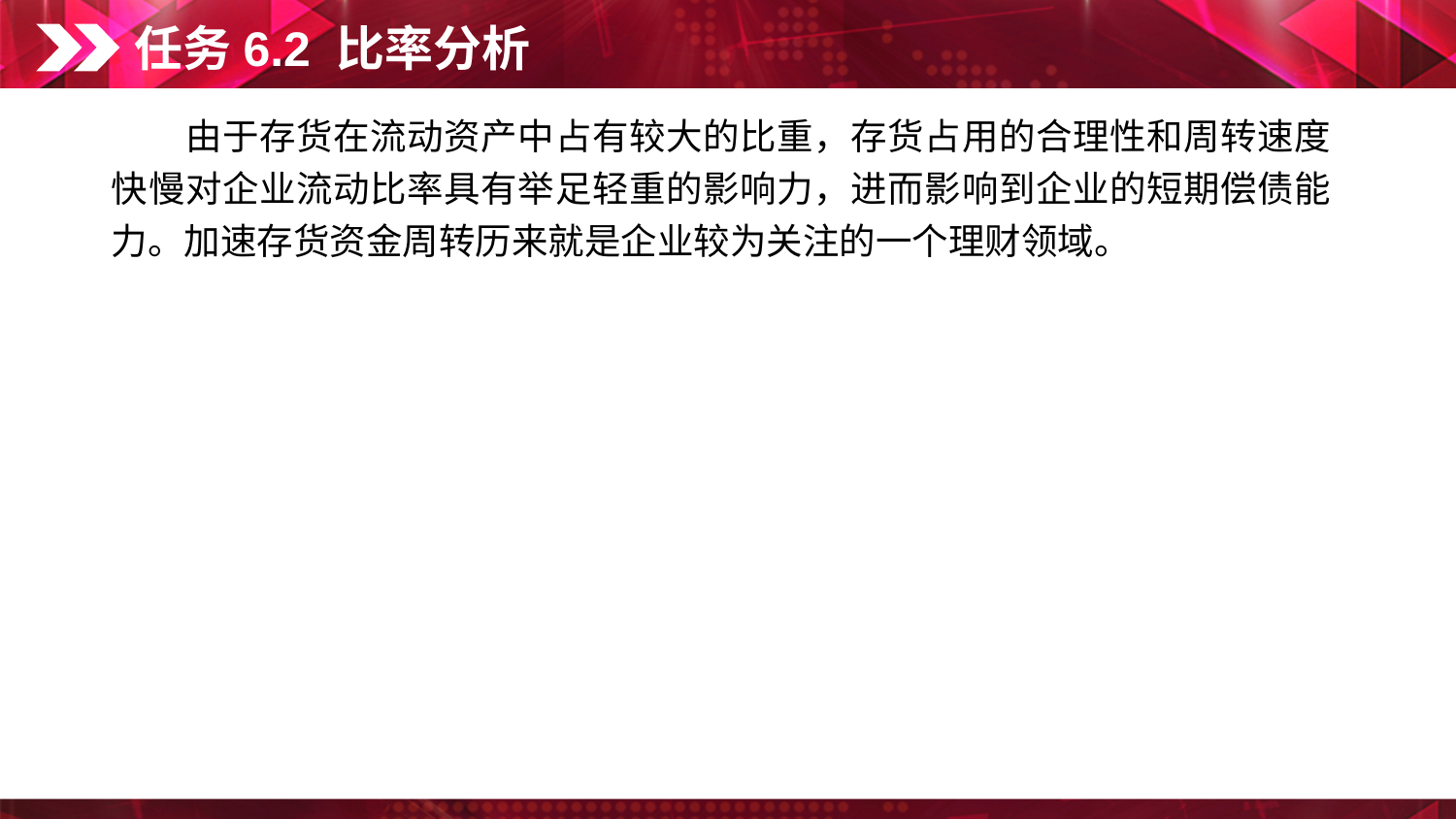

任务6.2 比率分析

　　由于存货在流动资产中占有较大的比重，存货占用的合理性和周转速度快慢对企业流动比率具有举足轻重的影响力，进而影响到企业的短期偿债能力。加速存货资金周转历来就是企业较为关注的一个理财领域。